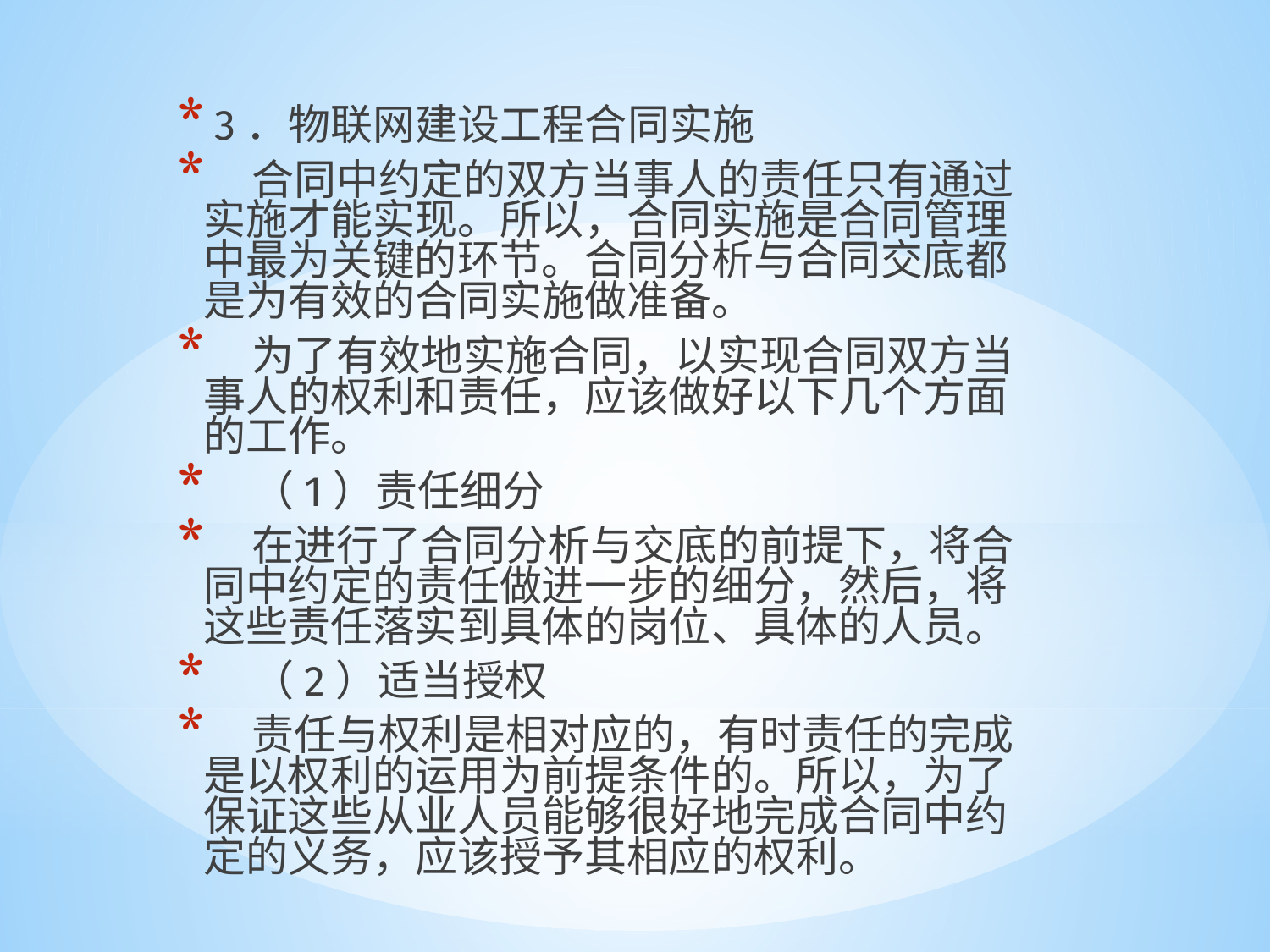

3．物联网建设工程合同实施
    合同中约定的双方当事人的责任只有通过实施才能实现。所以，合同实施是合同管理中最为关键的环节。合同分析与合同交底都是为有效的合同实施做准备。
    为了有效地实施合同，以实现合同双方当事人的权利和责任，应该做好以下几个方面的工作。
    （1）责任细分
    在进行了合同分析与交底的前提下，将合同中约定的责任做进一步的细分，然后，将这些责任落实到具体的岗位、具体的人员。
    （2）适当授权
    责任与权利是相对应的，有时责任的完成是以权利的运用为前提条件的。所以，为了保证这些从业人员能够很好地完成合同中约定的义务，应该授予其相应的权利。
#